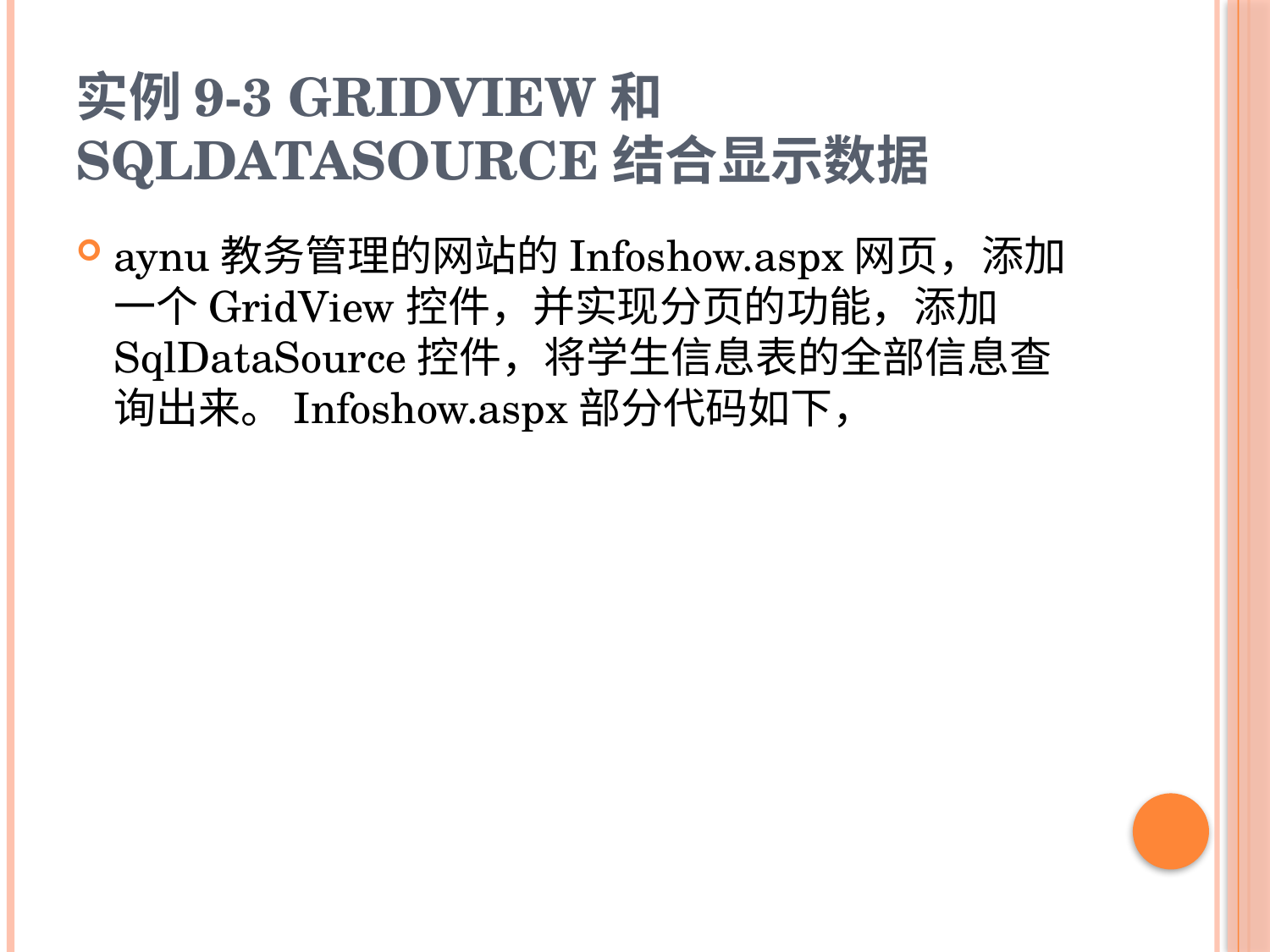

# 实例9-3 GridView和SqlDataSource结合显示数据
aynu教务管理的网站的Infoshow.aspx网页，添加一个GridView控件，并实现分页的功能，添加SqlDataSource控件，将学生信息表的全部信息查询出来。Infoshow.aspx部分代码如下，